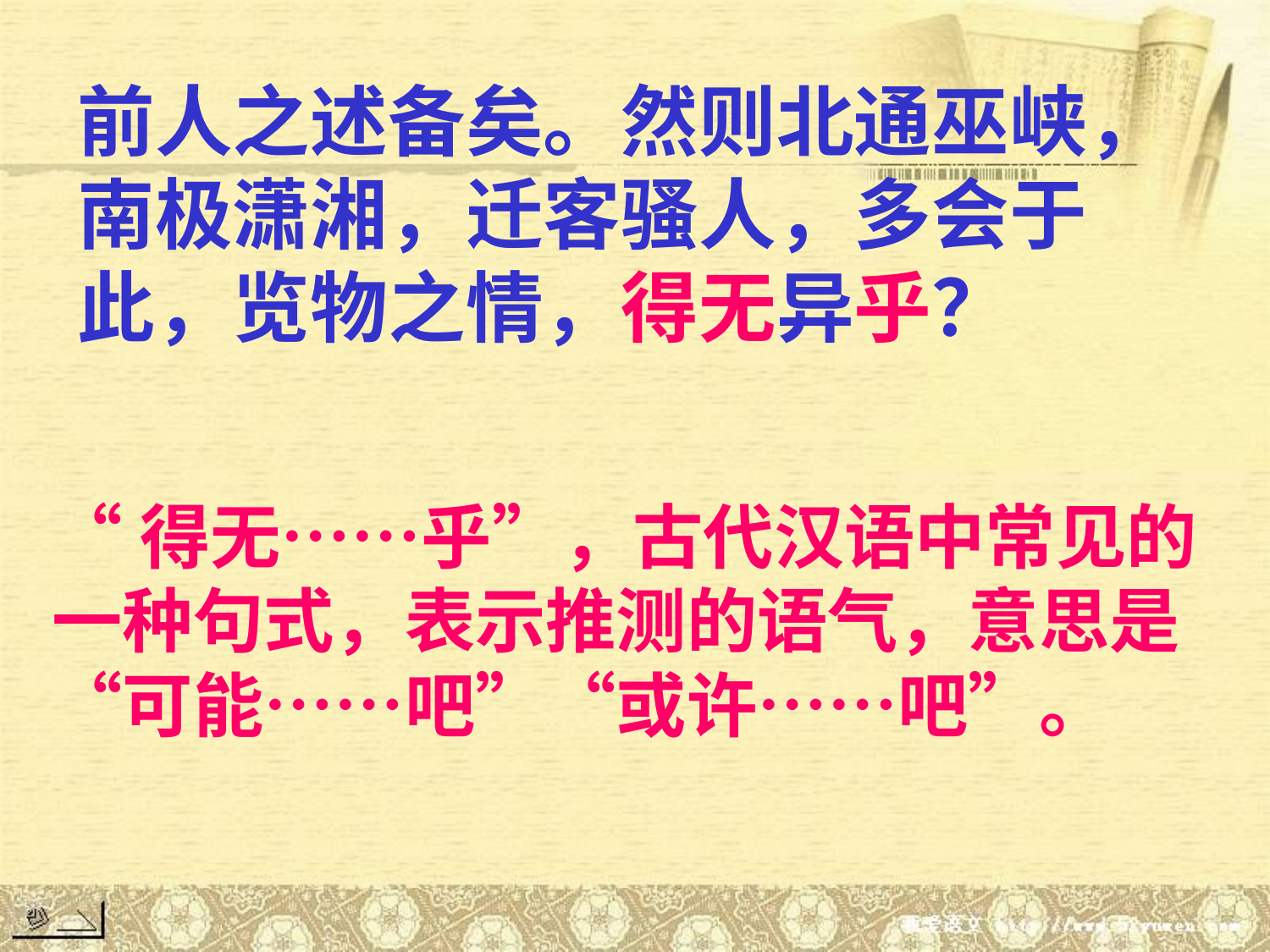

前人之述备矣。然则北通巫峡，南极潇湘，迁客骚人，多会于此，览物之情，得无异乎？
“得无……乎”，古代汉语中常见的一种句式，表示推测的语气，意思是“可能……吧”“或许……吧”。